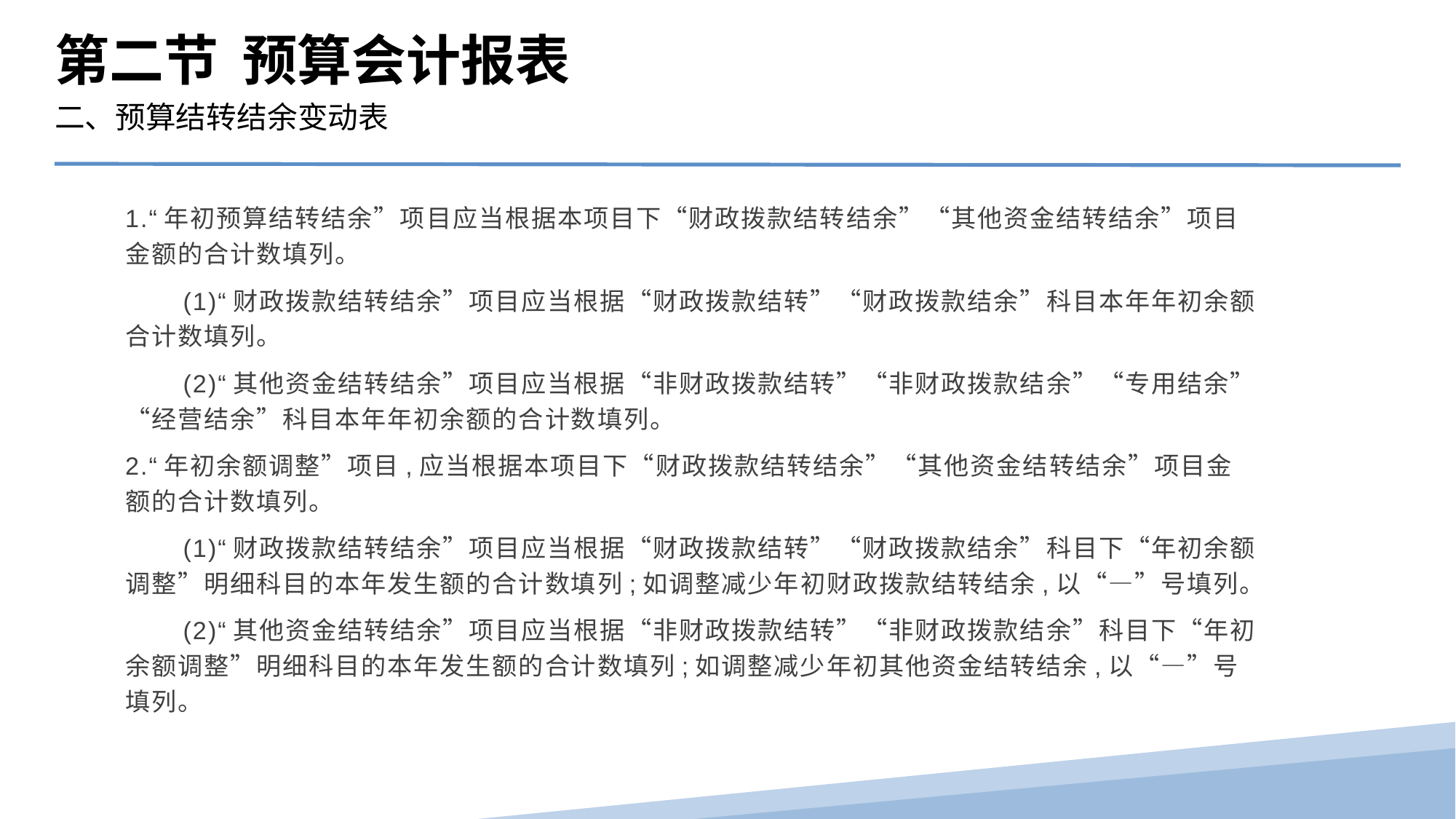

第二节  预算会计报表
二、预算结转结余变动表
1.“年初预算结转结余”项目应当根据本项目下“财政拨款结转结余”“其他资金结转结余”项目金额的合计数填列。
　　(1)“财政拨款结转结余”项目应当根据“财政拨款结转”“财政拨款结余”科目本年年初余额合计数填列。
　　(2)“其他资金结转结余”项目应当根据“非财政拨款结转”“非财政拨款结余”“专用结余”“经营结余”科目本年年初余额的合计数填列。
2.“年初余额调整”项目,应当根据本项目下“财政拨款结转结余”“其他资金结转结余”项目金额的合计数填列。
　　(1)“财政拨款结转结余”项目应当根据“财政拨款结转”“财政拨款结余”科目下“年初余额调整”明细科目的本年发生额的合计数填列;如调整减少年初财政拨款结转结余,以“—”号填列。
　　(2)“其他资金结转结余”项目应当根据“非财政拨款结转”“非财政拨款结余”科目下“年初余额调整”明细科目的本年发生额的合计数填列;如调整减少年初其他资金结转结余,以“—”号填列。